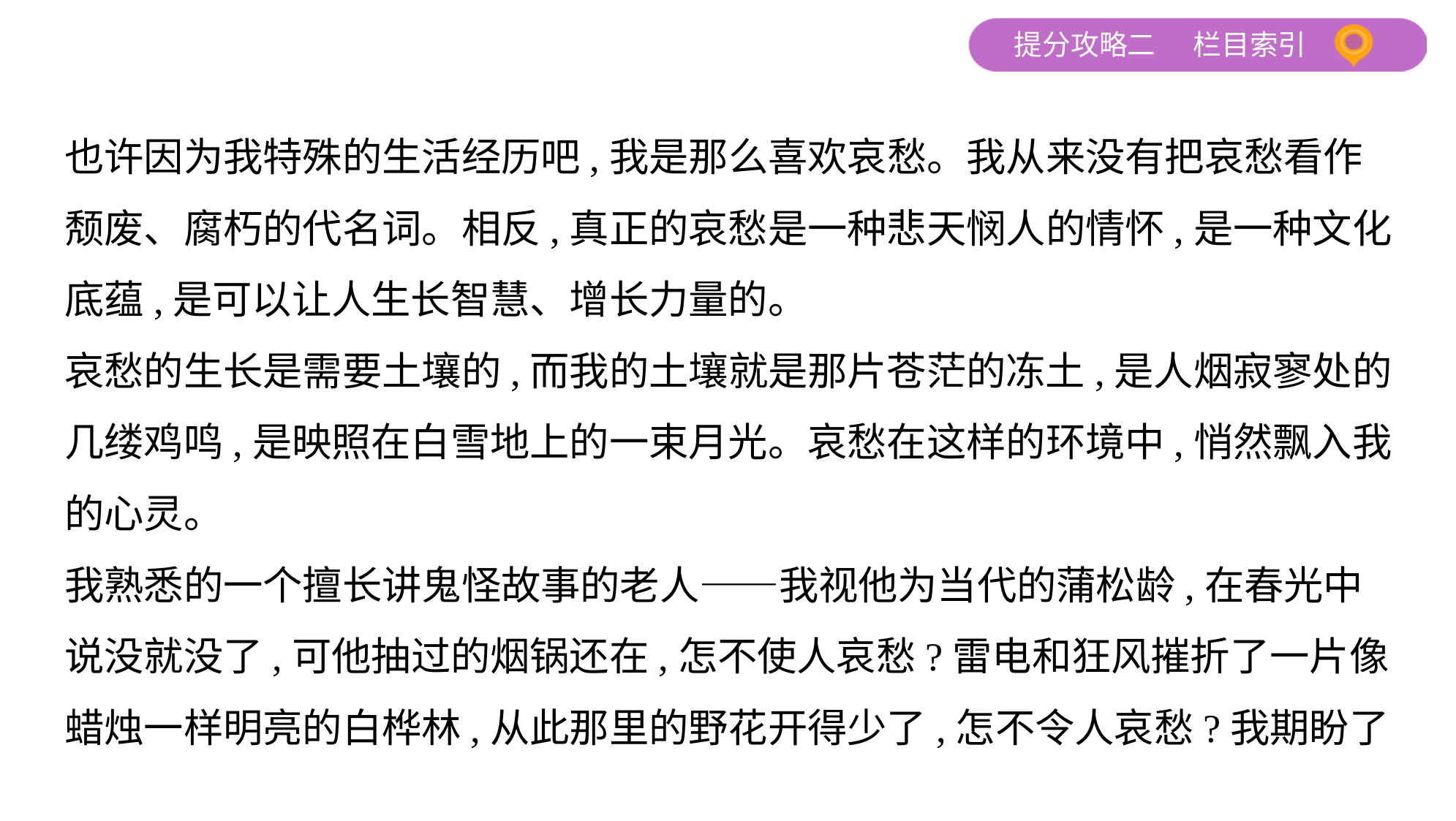

也许因为我特殊的生活经历吧,我是那么喜欢哀愁。我从来没有把哀愁看作
颓废、腐朽的代名词。相反,真正的哀愁是一种悲天悯人的情怀,是一种文化
底蕴,是可以让人生长智慧、增长力量的。
哀愁的生长是需要土壤的,而我的土壤就是那片苍茫的冻土,是人烟寂寥处的
几缕鸡鸣,是映照在白雪地上的一束月光。哀愁在这样的环境中,悄然飘入我
的心灵。
我熟悉的一个擅长讲鬼怪故事的老人——我视他为当代的蒲松龄,在春光中
说没就没了,可他抽过的烟锅还在,怎不使人哀愁?雷电和狂风摧折了一片像
蜡烛一样明亮的白桦林,从此那里的野花开得少了,怎不令人哀愁?我期盼了